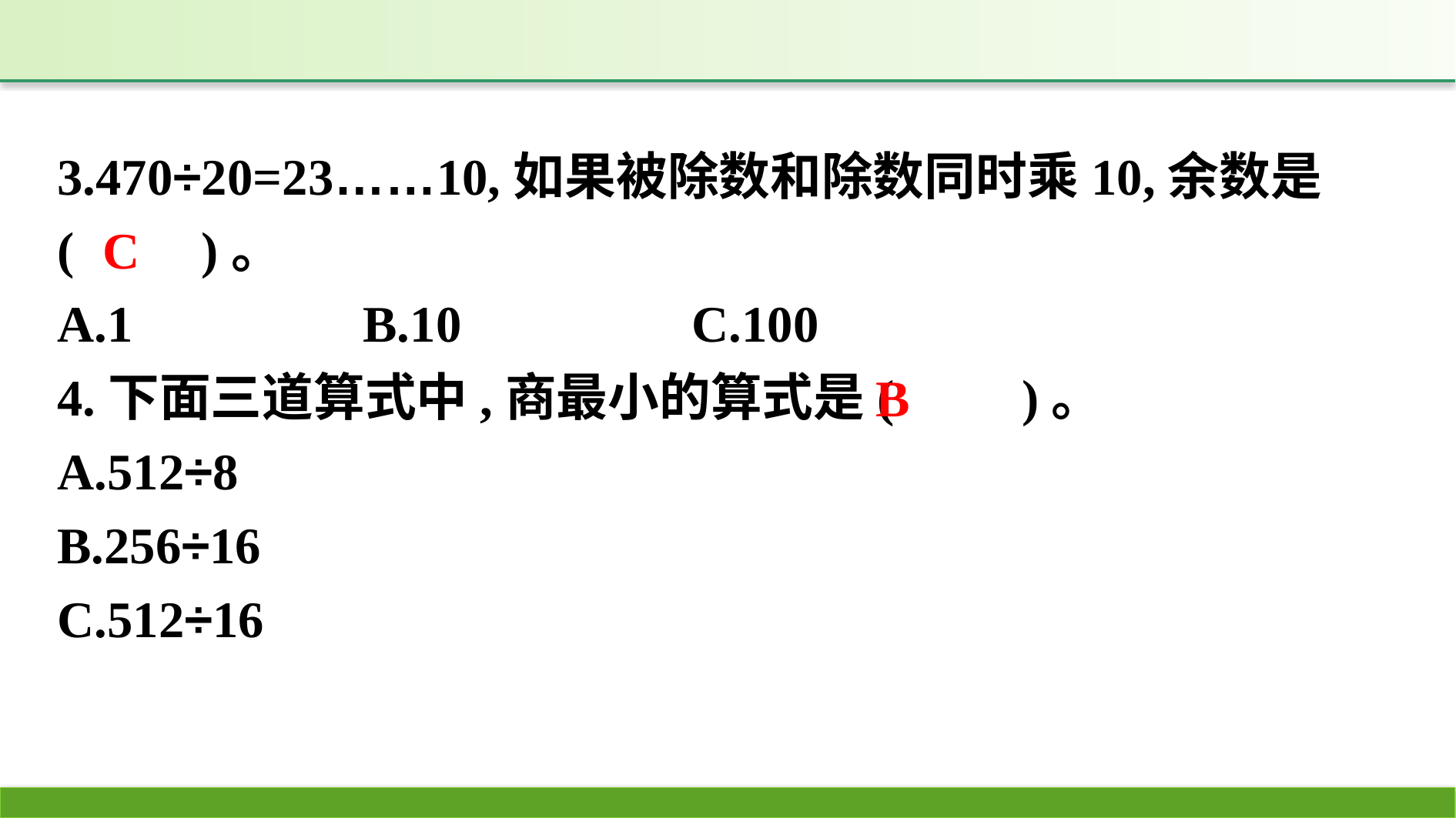

3.470÷20=23……10,如果被除数和除数同时乘10,余数是(　　)。
A.1　　　　B.10　　　　C.100
4.下面三道算式中,商最小的算式是(　　)。
A.512÷8
B.256÷16
C.512÷16
C
B